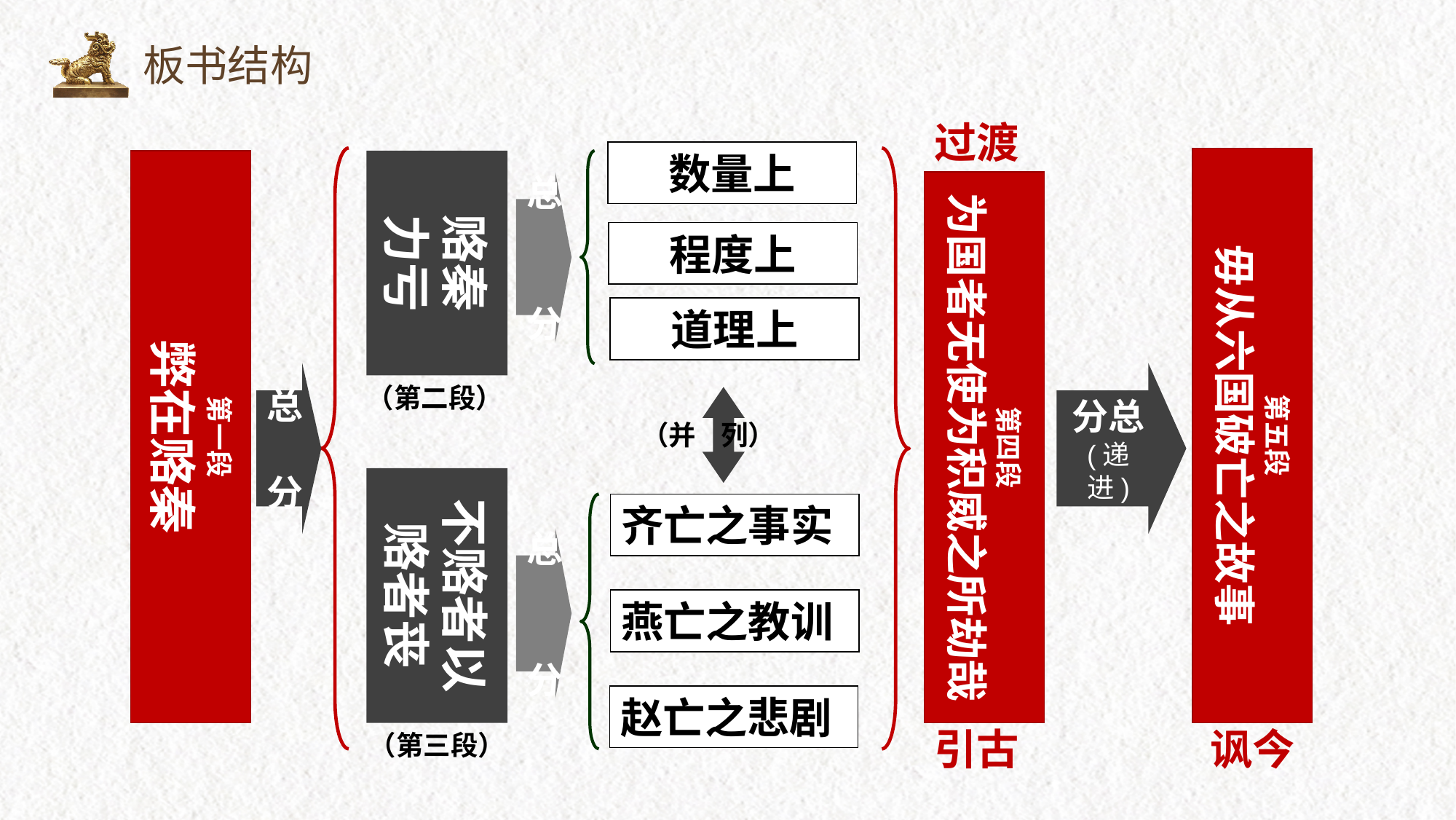

板书结构
过渡
数量上

第五段
毋从六国破亡之故事
第一段
弊在赂秦
赂秦
力亏

总    分
第四段
为国者无使为积威之所劫哉
程度上
道理上
总    分
分总
(递进)
（第二段）

（并    列）
不赂者以赂者丧

齐亡之事实
总    分
燕亡之教训
赵亡之悲剧
引古
讽今
（第三段）